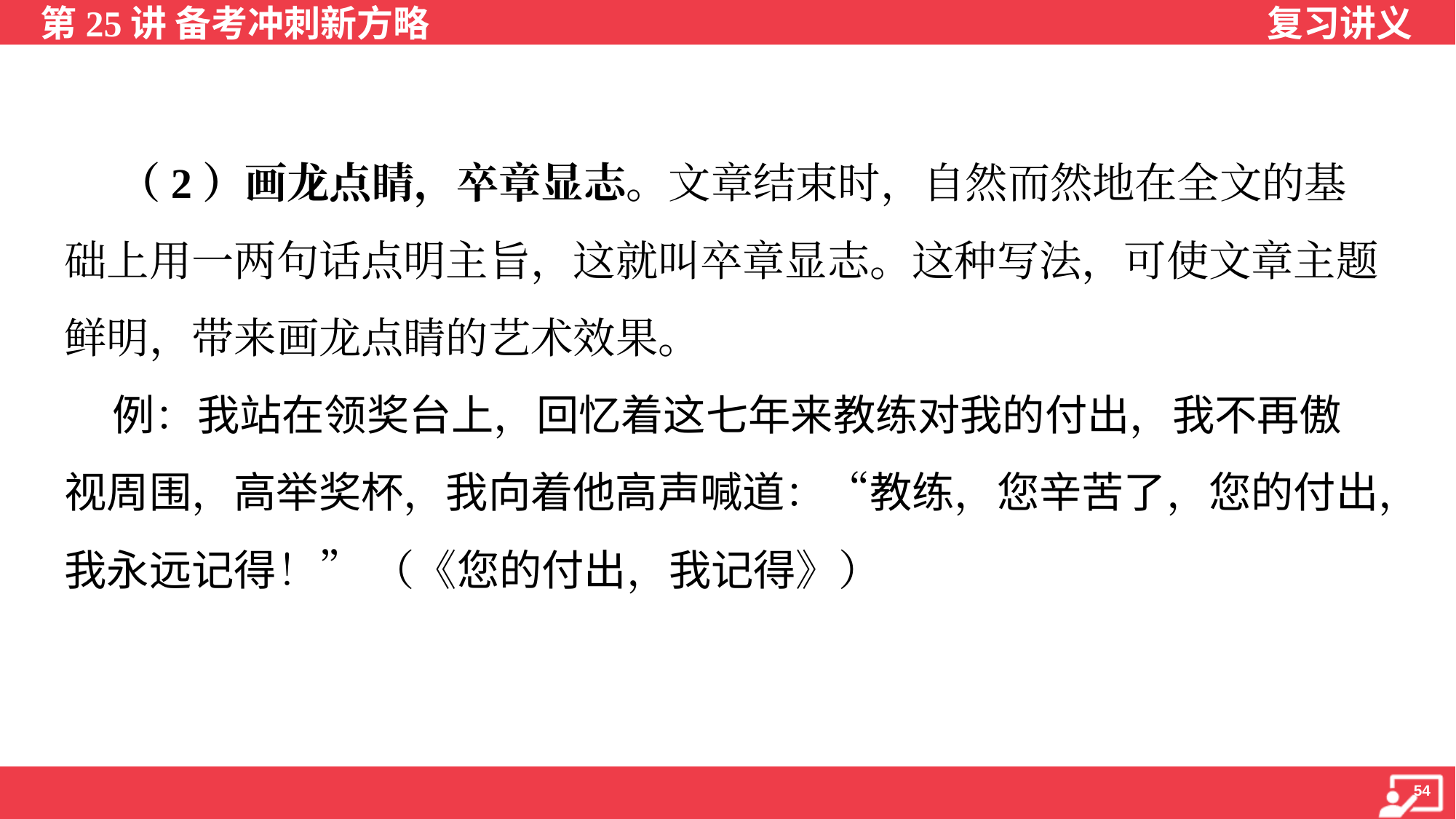

（2）画龙点睛，卒章显志。文章结束时，自然而然地在全文的基
础上用一两句话点明主旨，这就叫卒章显志。这种写法，可使文章主题
鲜明，带来画龙点睛的艺术效果。
    例：我站在领奖台上，回忆着这七年来教练对我的付出，我不再傲
视周围，高举奖杯，我向着他高声喊道：“教练，您辛苦了，您的付出，
我永远记得！” （《您的付出，我记得》）